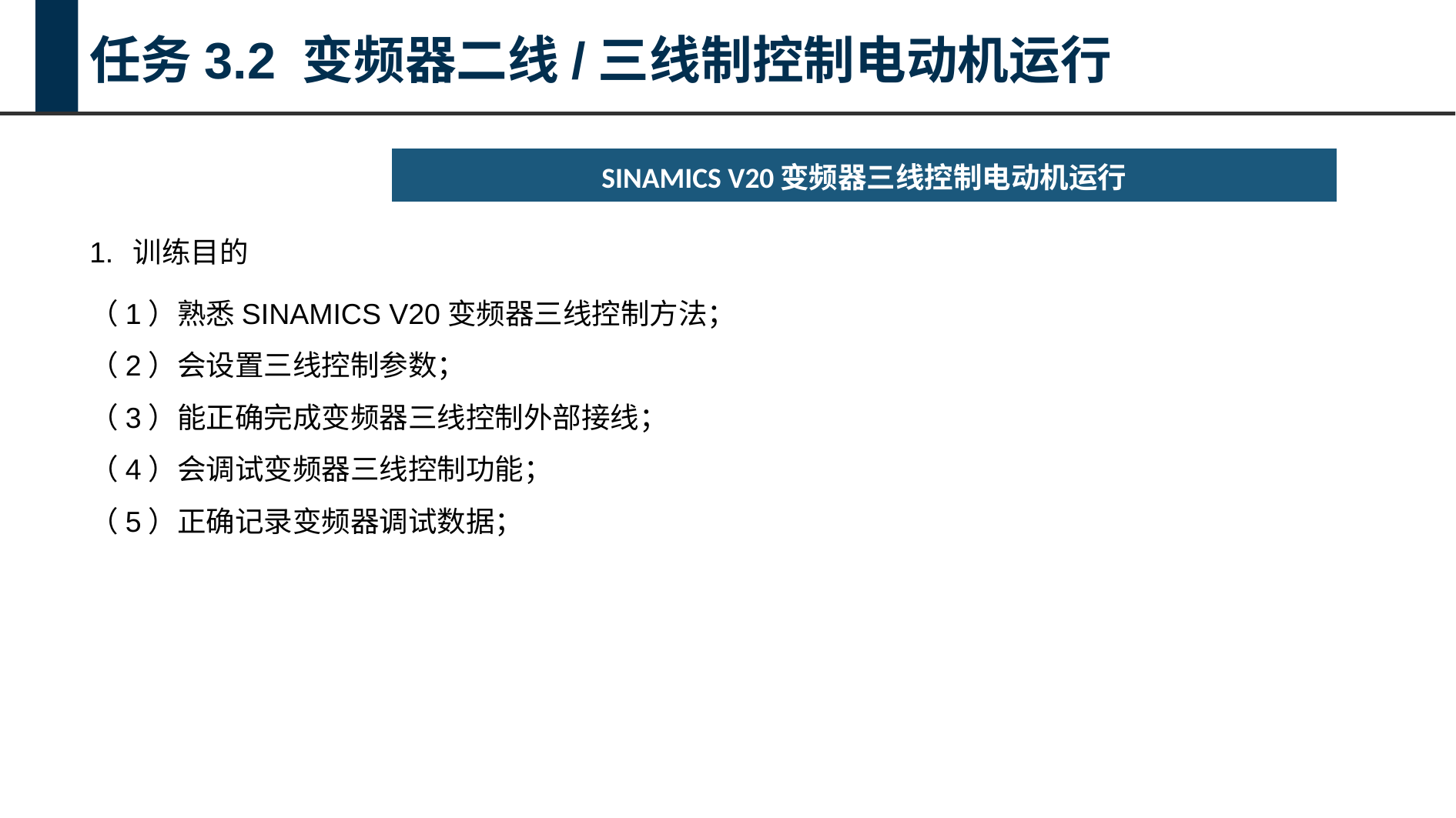

任务3.2 变频器二线/三线制控制电动机运行
| SINAMICS V20变频器三线控制电动机运行 |
| --- |
训练目的
（1）熟悉SINAMICS V20变频器三线控制方法；
（2）会设置三线控制参数；
（3）能正确完成变频器三线控制外部接线；
（4）会调试变频器三线控制功能；
（5）正确记录变频器调试数据；